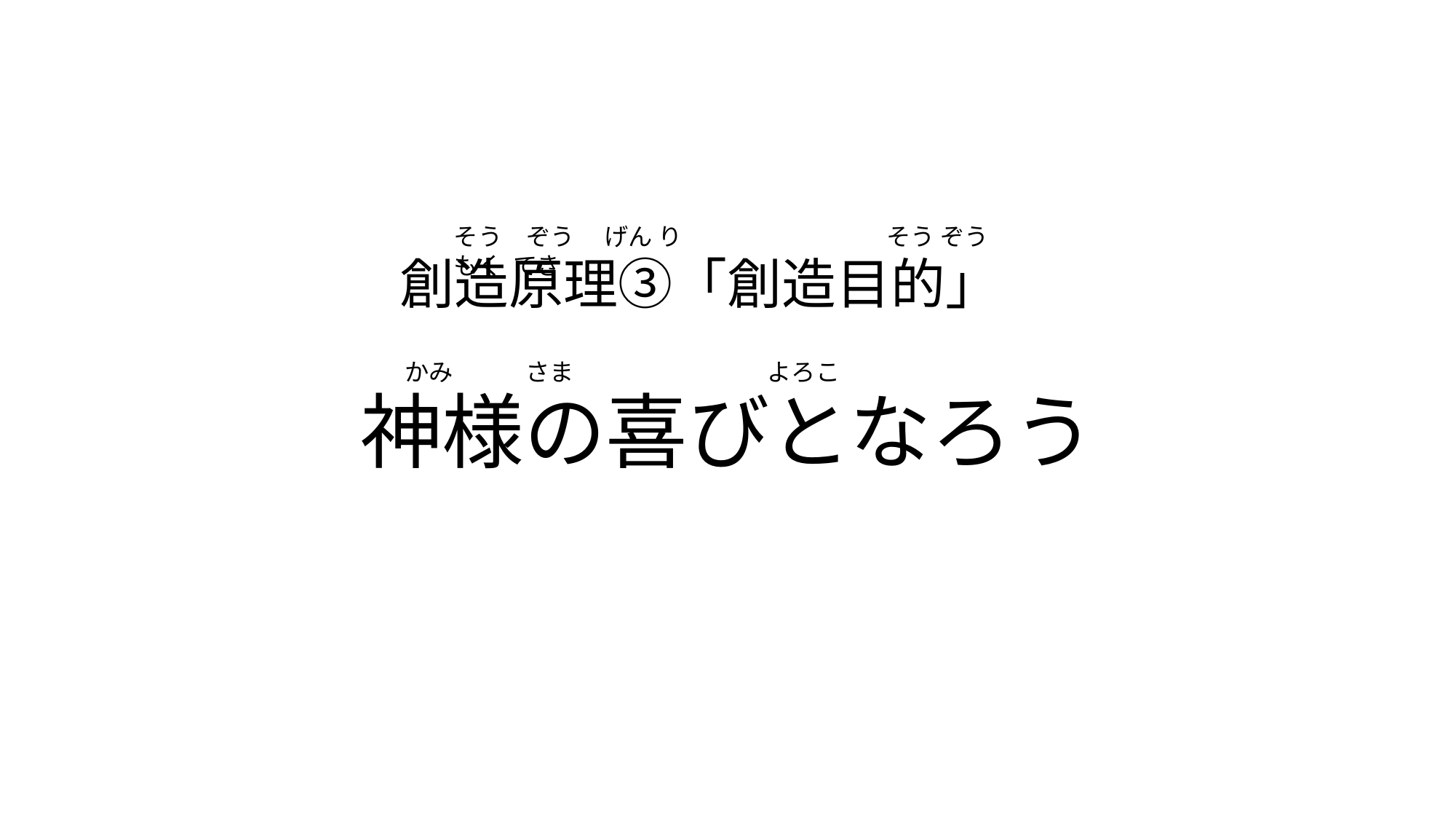

そう　ぞう　 げん り　  　　　　　　　そう ぞう 　もく  てき
創造原理③「創造目的」

神様の喜びとなろう
かみ　　　さま　　　　　　　　よろこ